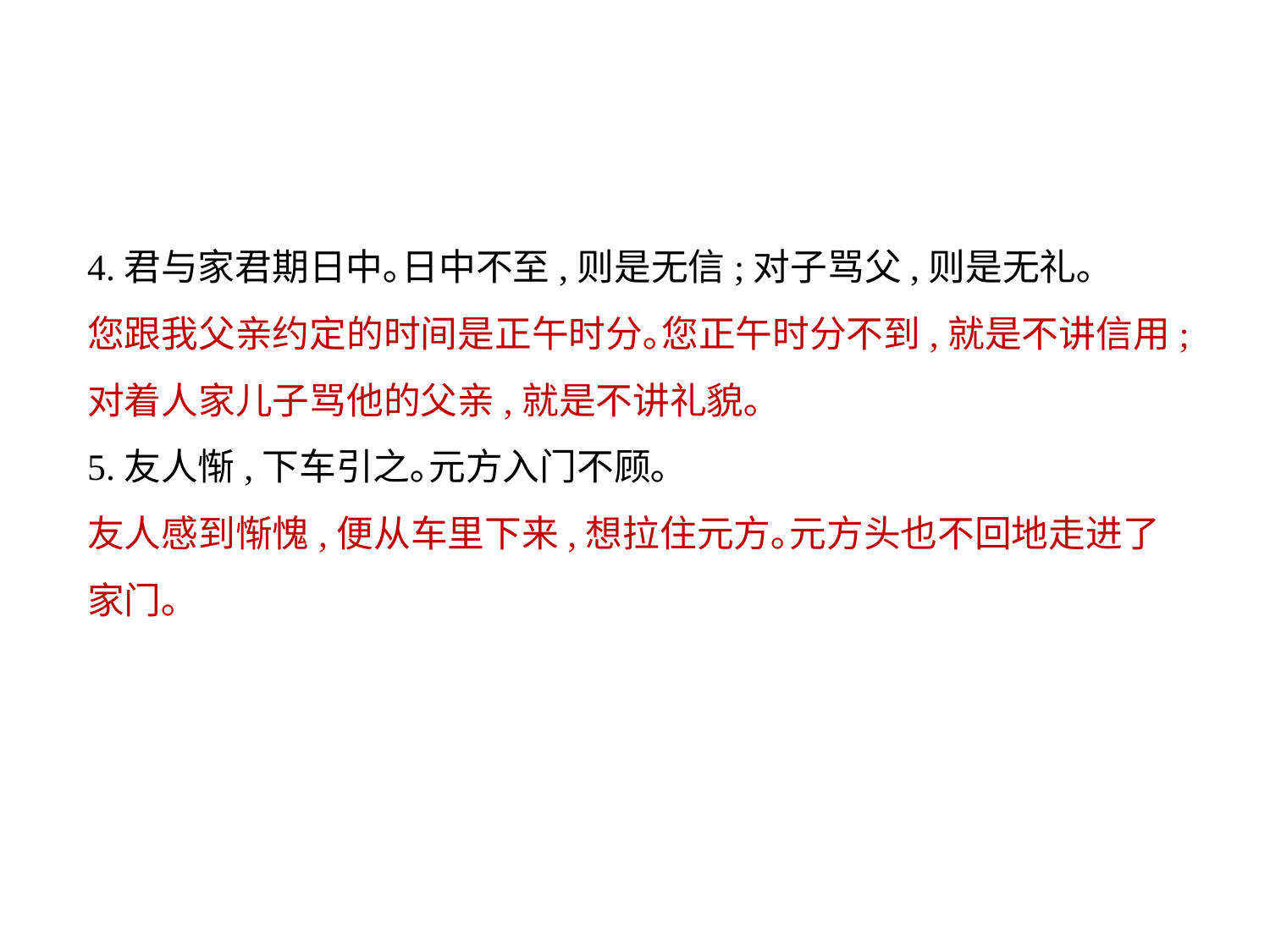

4.君与家君期日中｡日中不至,则是无信;对子骂父,则是无礼｡
您跟我父亲约定的时间是正午时分｡您正午时分不到,就是不讲信用;对着人家儿子骂他的父亲,就是不讲礼貌｡
5.友人惭,下车引之｡元方入门不顾｡
友人感到惭愧,便从车里下来,想拉住元方｡元方头也不回地走进了家门｡